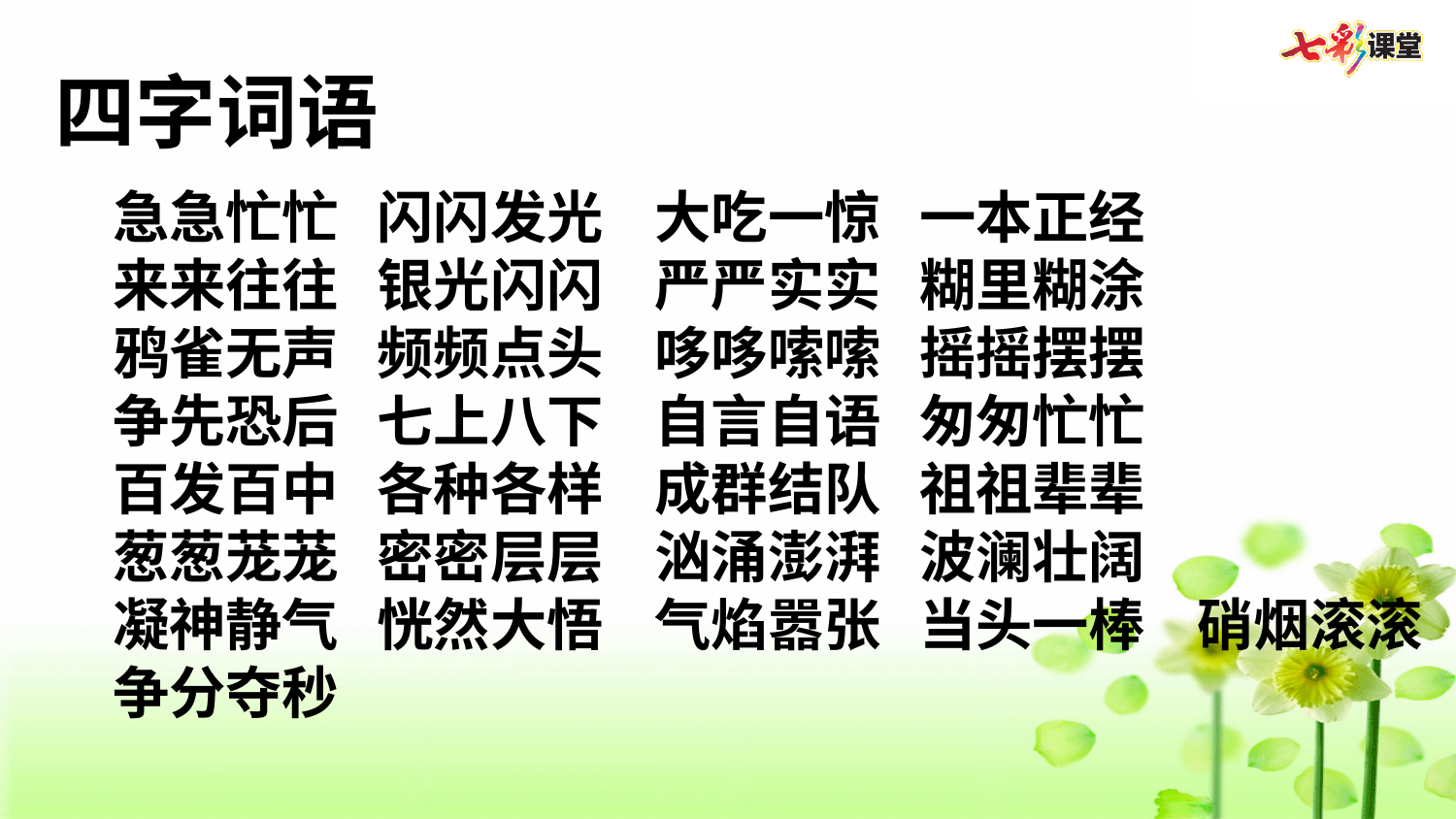

四字词语
急急忙忙   闪闪发光    大吃一惊   一本正经
来来往往   银光闪闪    严严实实   糊里糊涂
鸦雀无声   频频点头    哆哆嗦嗦   摇摇摆摆
争先恐后   七上八下    自言自语   匆匆忙忙
百发百中   各种各样    成群结队   祖祖辈辈
葱葱茏茏   密密层层    汹涌澎湃   波澜壮阔
凝神静气   恍然大悟    气焰嚣张   当头一棒    硝烟滚滚   争分夺秒